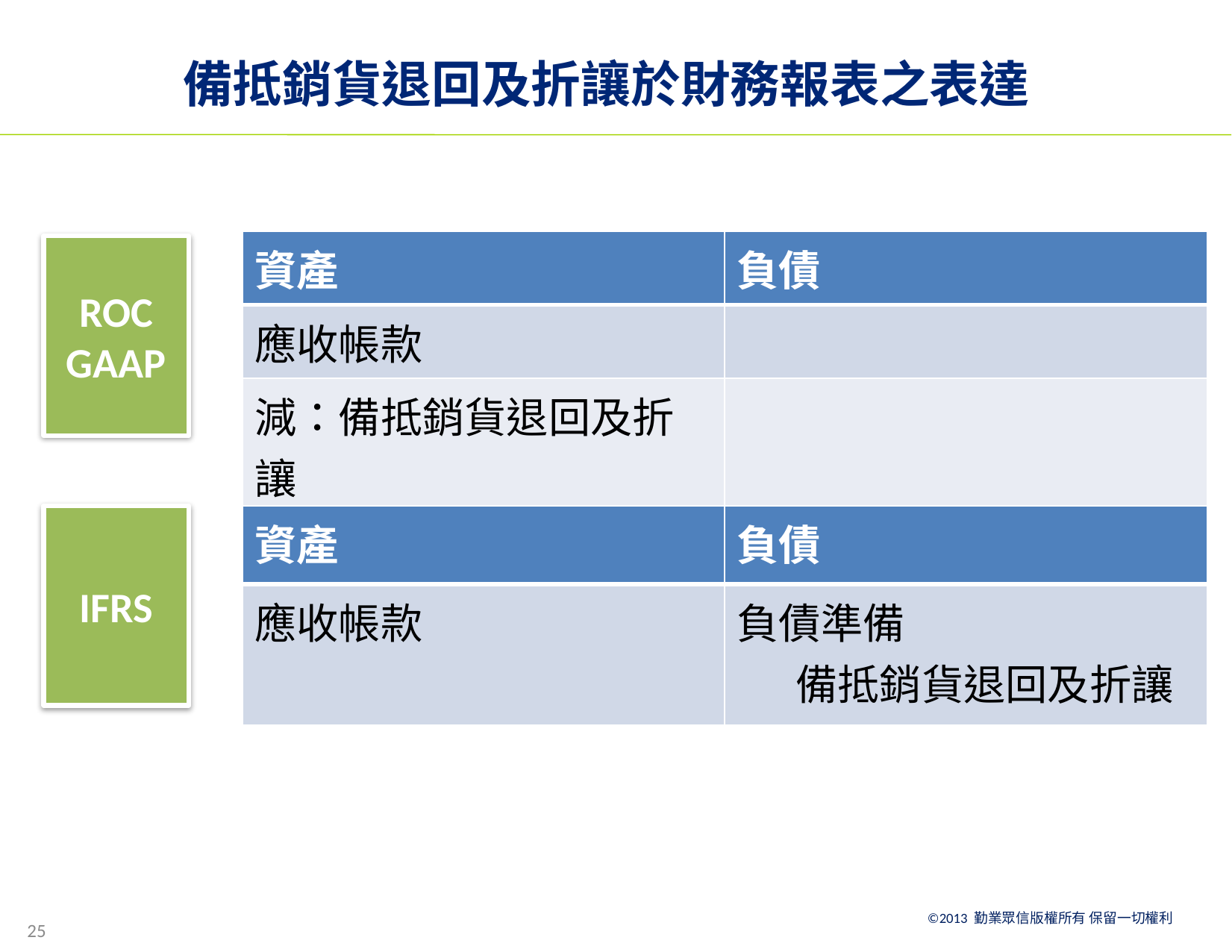

# 備抵銷貨退回及折讓於財務報表之表達
| 資產 | 負債 |
| --- | --- |
| 應收帳款 |  |
| 減：備抵銷貨退回及折讓 |  |
ROC GAAP
IFRS
| 資產 | 負債 |
| --- | --- |
| 應收帳款 | 負債準備 備抵銷貨退回及折讓 |
25